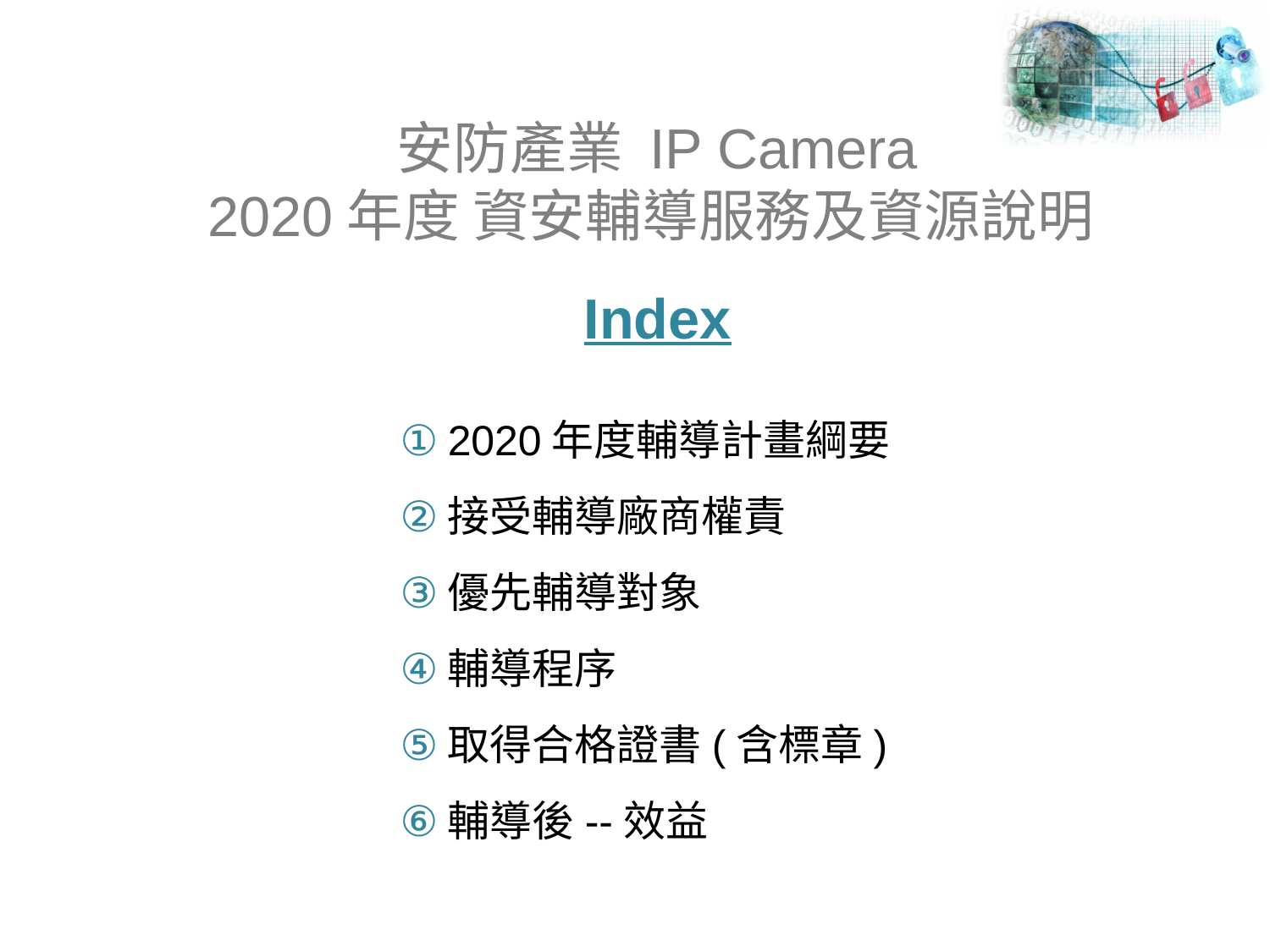

安防產業 IP Camera
2020年度 資安輔導服務及資源說明
Index

2020年度輔導計畫綱要
接受輔導廠商權責
優先輔導對象
輔導程序
取得合格證書(含標章)
輔導後--效益